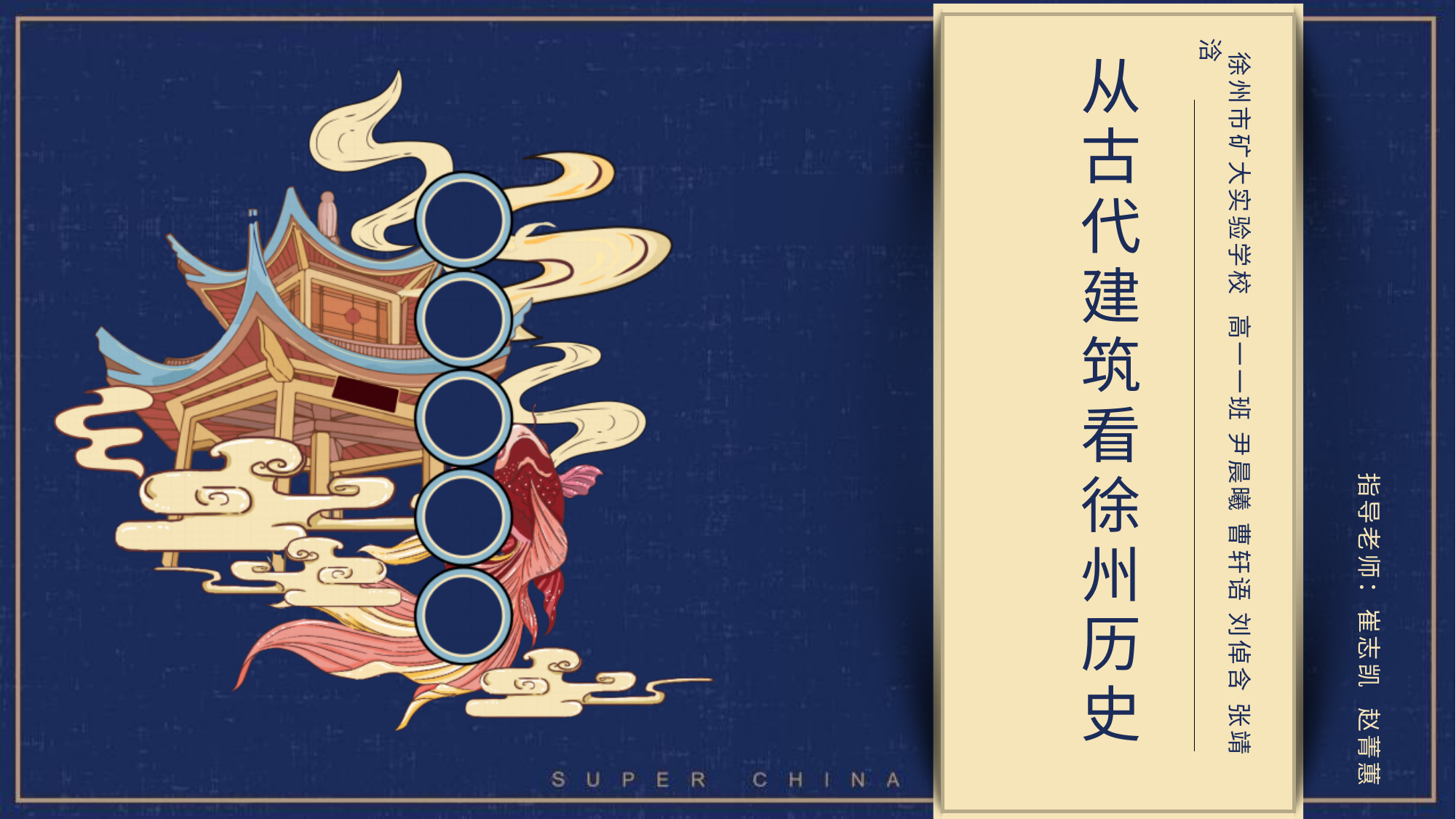

徐州市矿大实验学校  高一一班 尹晨曦 曹轩语 刘倬含 张靖浛

# 从古代建筑看徐州历史

 指导老师：崔志凯  赵菁蕙